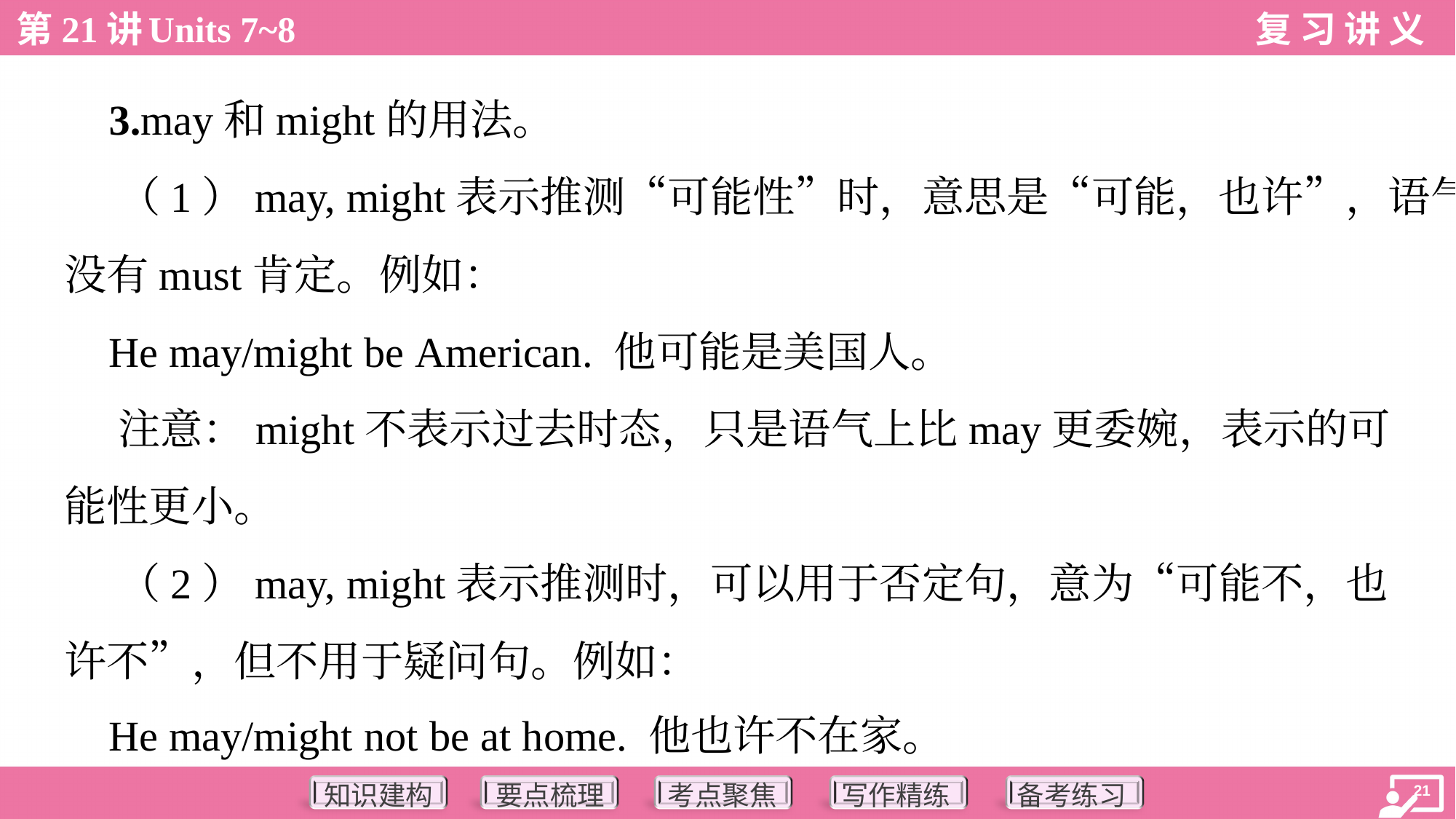

3.may和might的用法。
    （1）may, might表示推测“可能性”时，意思是“可能，也许”，语气
没有must肯定。例如：
    He may/might be American. 他可能是美国人。
    注意：might不表示过去时态，只是语气上比may更委婉，表示的可
能性更小。
    （2）may, might表示推测时，可以用于否定句，意为“可能不，也
许不”，但不用于疑问句。例如：
    He may/might not be at home. 他也许不在家。